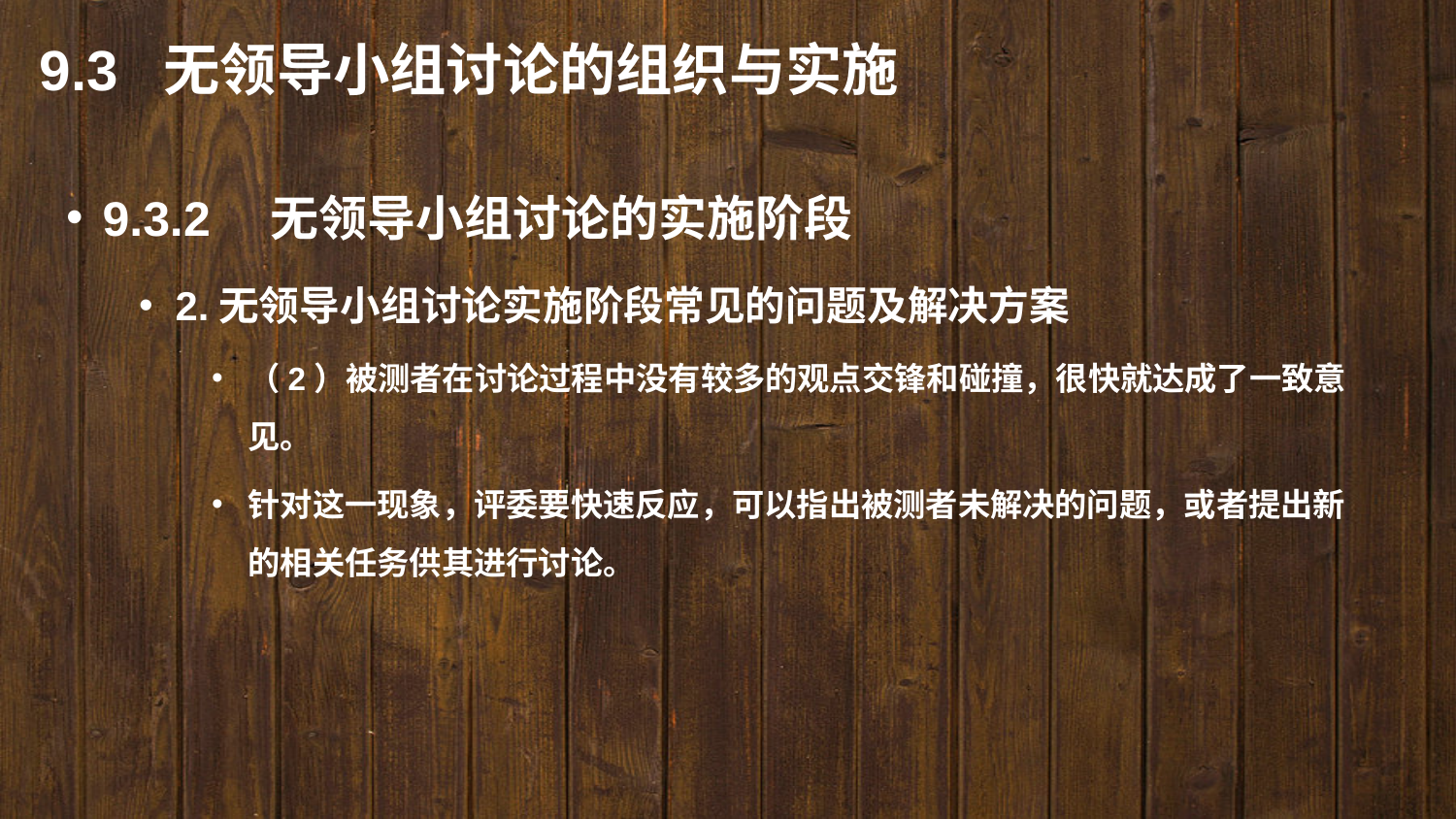

9.3  无领导小组讨论的组织与实施
9.3.2　无领导小组讨论的实施阶段
2.无领导小组讨论实施阶段常见的问题及解决方案
（2）被测者在讨论过程中没有较多的观点交锋和碰撞，很快就达成了一致意见。
针对这一现象，评委要快速反应，可以指出被测者未解决的问题，或者提出新的相关任务供其进行讨论。